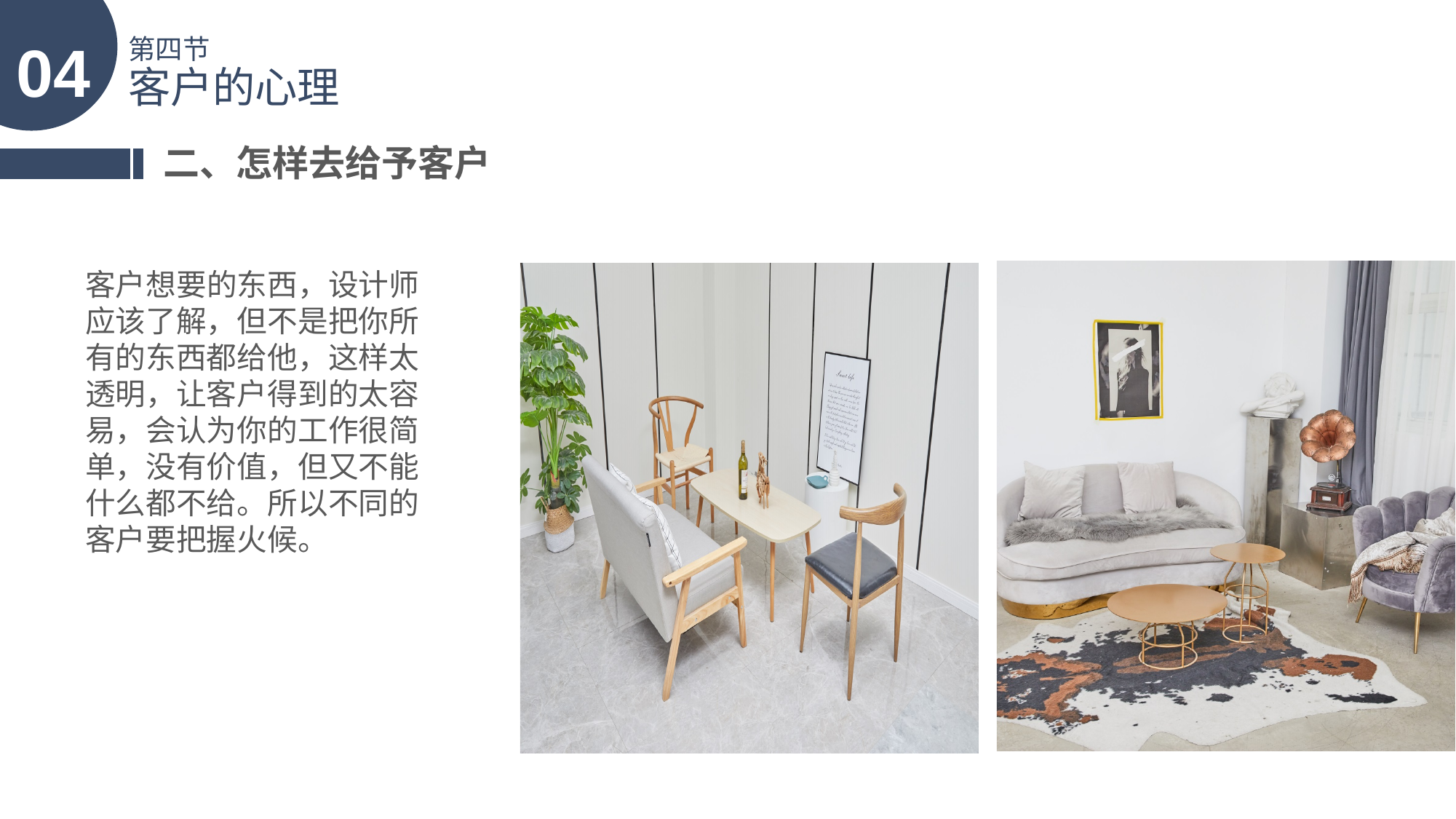

04
第四节
客户的心理
二、怎样去给予客户
客户想要的东西，设计师应该了解，但不是把你所有的东西都给他，这样太透明，让客户得到的太容易，会认为你的工作很简单，没有价值，但又不能什么都不给。所以不同的客户要把握火候。